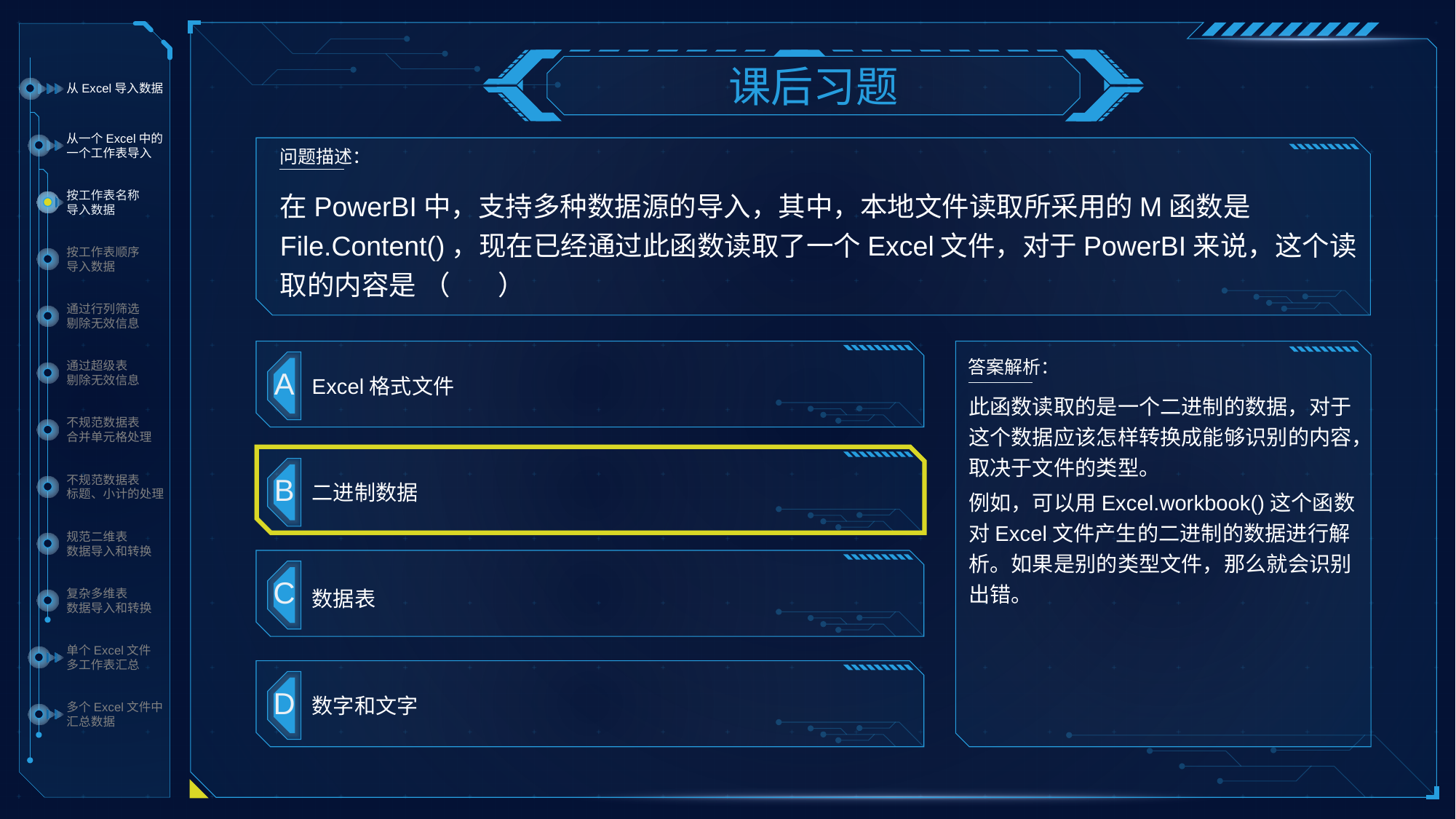

课后习题
从Excel导入数据

从一个Excel中的
一个工作表导入

按工作表名称
导入数据

按工作表顺序
导入数据

通过行列筛选
剔除无效信息

通过超级表
剔除无效信息

不规范数据表
合并单元格处理

不规范数据表
标题、小计的处理

规范二维表
数据导入和转换

复杂多维表
数据导入和转换

单个Excel文件
多工作表汇总

多个Excel文件中
汇总数据

问题描述：

A

答案解析：

B

C

D

在PowerBI中，支持多种数据源的导入，其中，本地文件读取所采用的M函数是File.Content()，现在已经通过此函数读取了一个Excel文件，对于PowerBI来说，这个读取的内容是 （	）
Excel格式文件
此函数读取的是一个二进制的数据，对于这个数据应该怎样转换成能够识别的内容，取决于文件的类型。
例如，可以用Excel.workbook()这个函数对Excel文件产生的二进制的数据进行解析。如果是别的类型文件，那么就会识别出错。

二进制数据
数据表
数字和文字